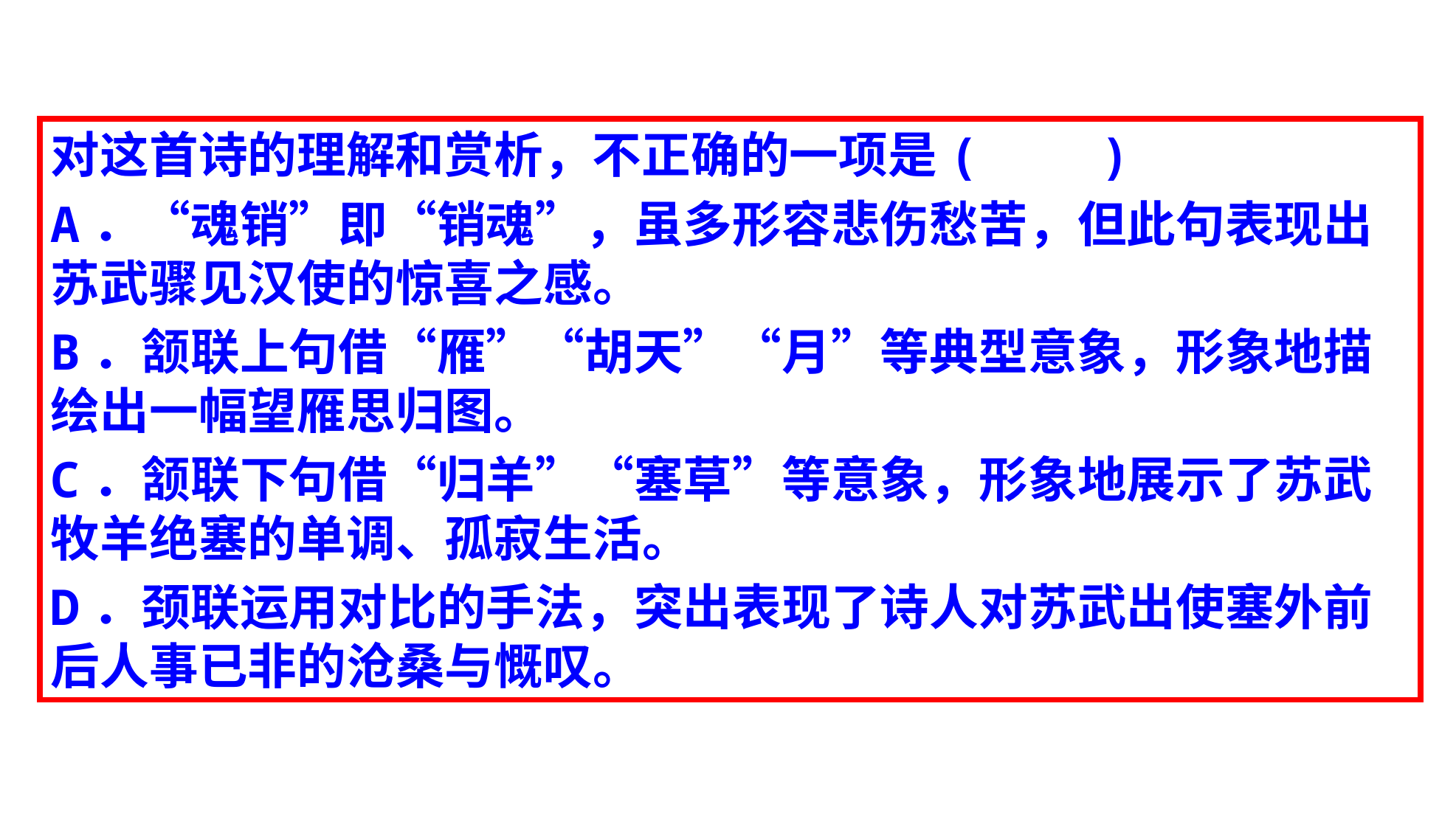

对这首诗的理解和赏析，不正确的一项是(　　)
A．“魂销”即“销魂”，虽多形容悲伤愁苦，但此句表现出苏武骤见汉使的惊喜之感。
B．颔联上句借“雁”“胡天”“月”等典型意象，形象地描绘出一幅望雁思归图。
C．颔联下句借“归羊”“塞草”等意象，形象地展示了苏武牧羊绝塞的单调、孤寂生活。
D．颈联运用对比的手法，突出表现了诗人对苏武出使塞外前后人事已非的沧桑与慨叹。